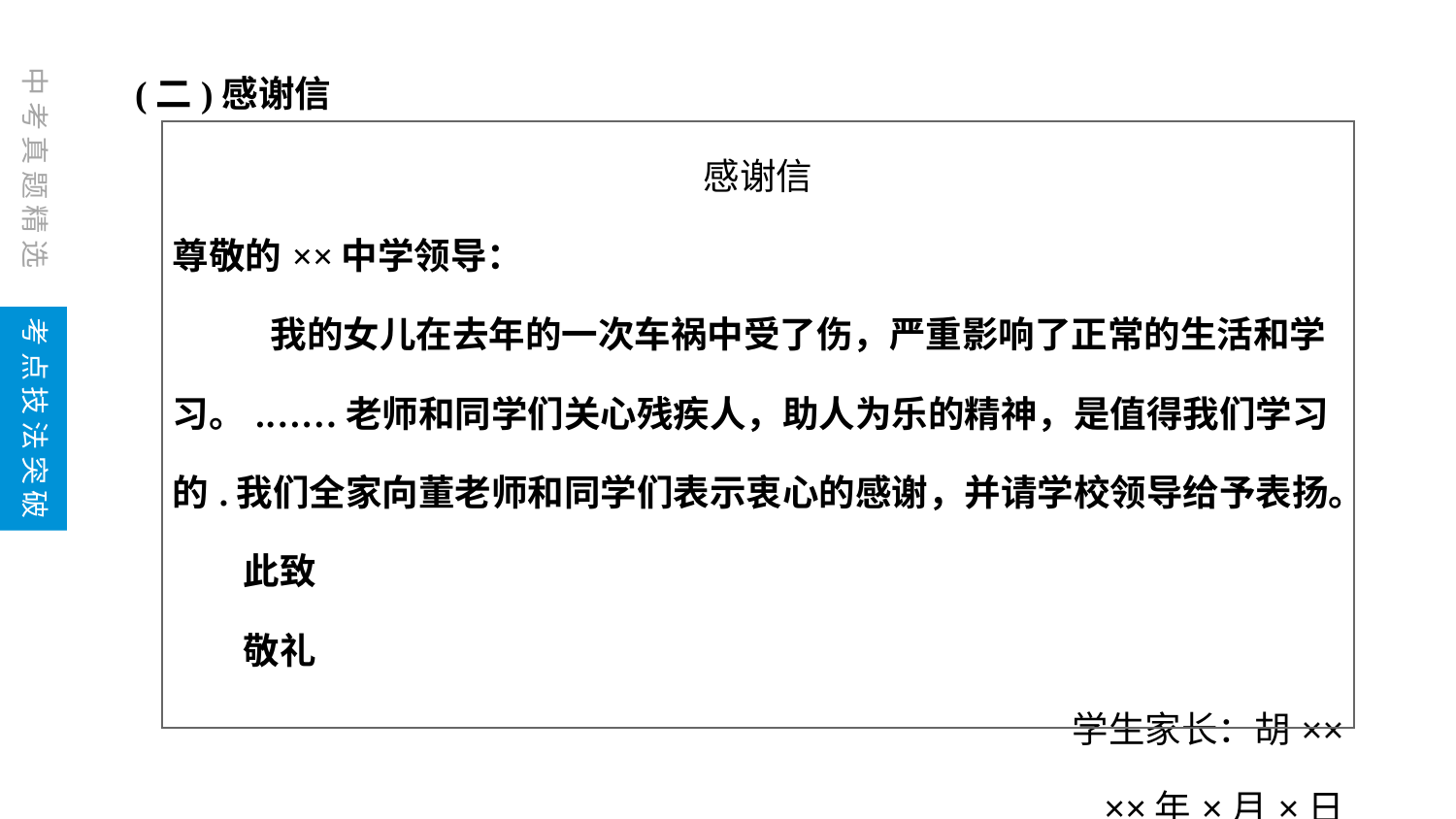

(二)感谢信
| 感谢信 尊敬的××中学领导： 我的女儿在去年的一次车祸中受了伤，严重影响了正常的生活和学习。.……老师和同学们关心残疾人，助人为乐的精神，是值得我们学习的.我们全家向董老师和同学们表示衷心的感谢，并请学校领导给予表扬。 此致 敬礼 学生家长：胡×× ××年×月×日 |
| --- |